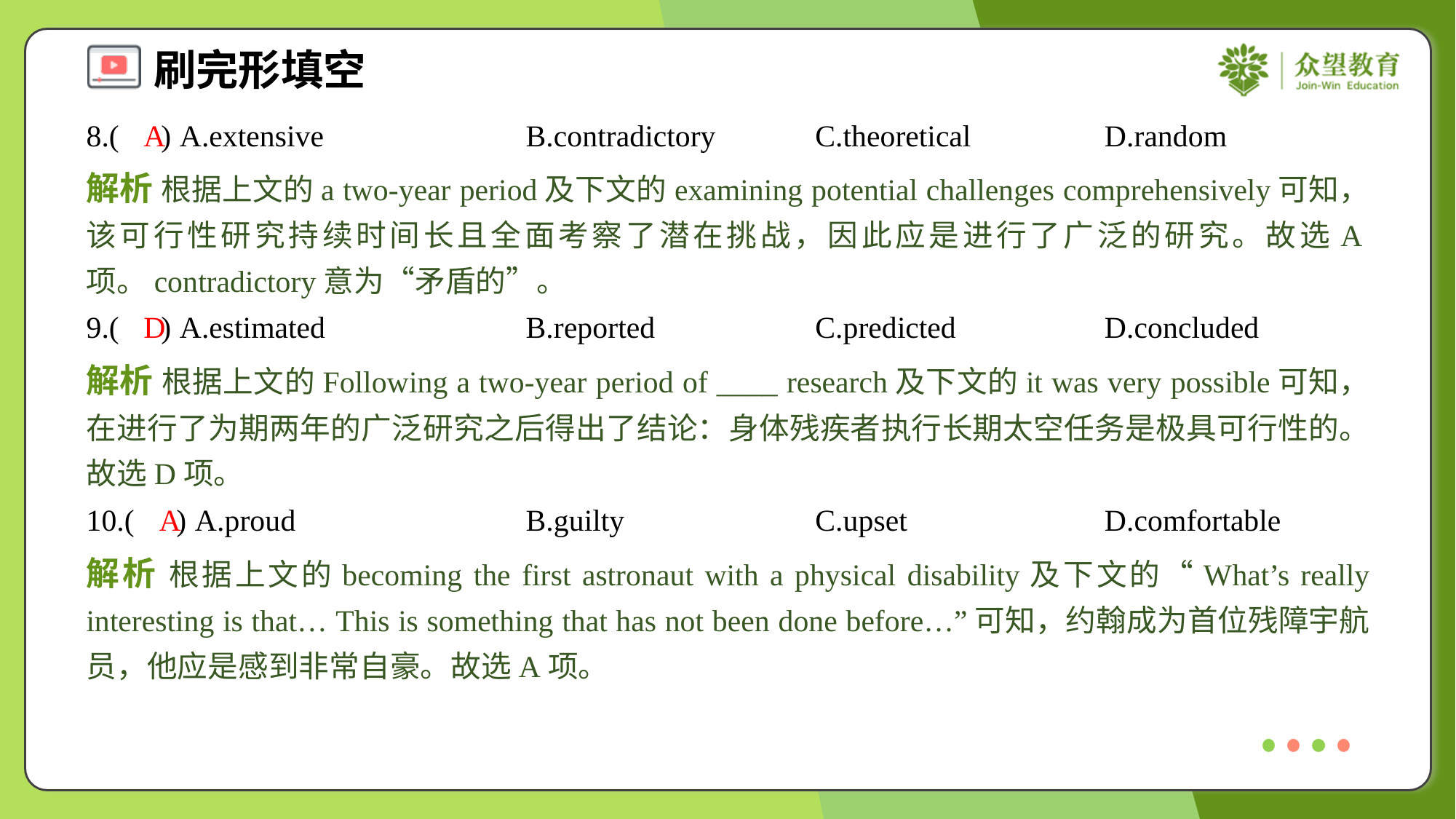

8.(     ) A.extensive	B.contradictory	C.theoretical	D.random
A
解析 根据上文的a two-year period及下文的examining potential challenges comprehensively可知，该可行性研究持续时间长且全面考察了潜在挑战，因此应是进行了广泛的研究。故选A项。contradictory意为“矛盾的”。
9.(     ) A.estimated	B.reported	C.predicted	D.concluded
D
解析 根据上文的Following a two-year period of ____ research及下文的it was very possible可知，在进行了为期两年的广泛研究之后得出了结论：身体残疾者执行长期太空任务是极具可行性的。故选D项。
10.(     ) A.proud	B.guilty	C.upset	D.comfortable
A
解析 根据上文的becoming the first astronaut with a physical disability及下文的“What’s really interesting is that… This is something that has not been done before…”可知，约翰成为首位残障宇航员，他应是感到非常自豪。故选A项。